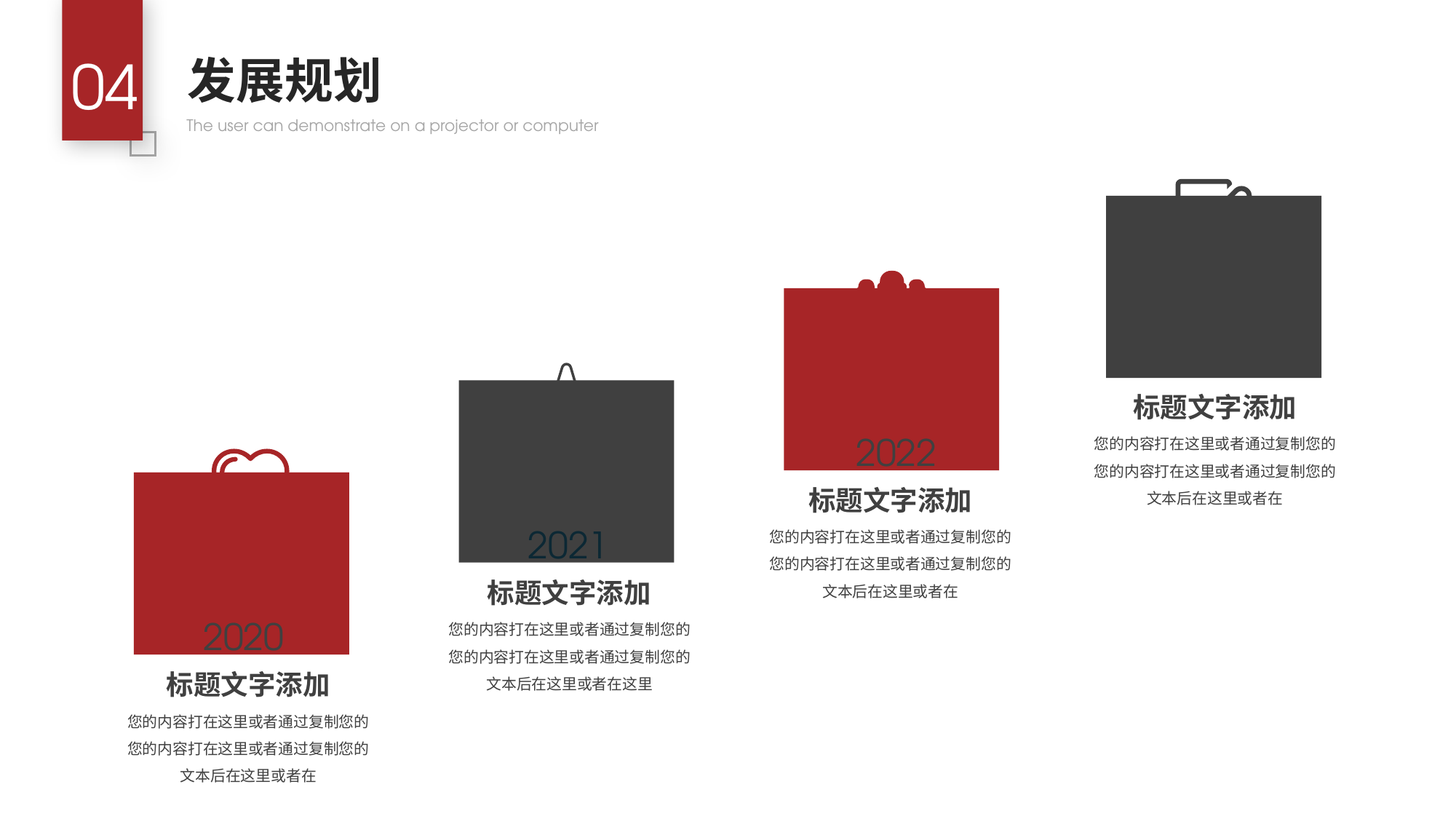

04
发展规划
The user can demonstrate on a projector or computer

2023

2022

2021
标题文字添加
您的内容打在这里或者通过复制您的您的内容打在这里或者通过复制您的文本后在这里或者在

2020
标题文字添加
您的内容打在这里或者通过复制您的您的内容打在这里或者通过复制您的文本后在这里或者在
标题文字添加
您的内容打在这里或者通过复制您的您的内容打在这里或者通过复制您的文本后在这里或者在这里
标题文字添加
您的内容打在这里或者通过复制您的您的内容打在这里或者通过复制您的文本后在这里或者在